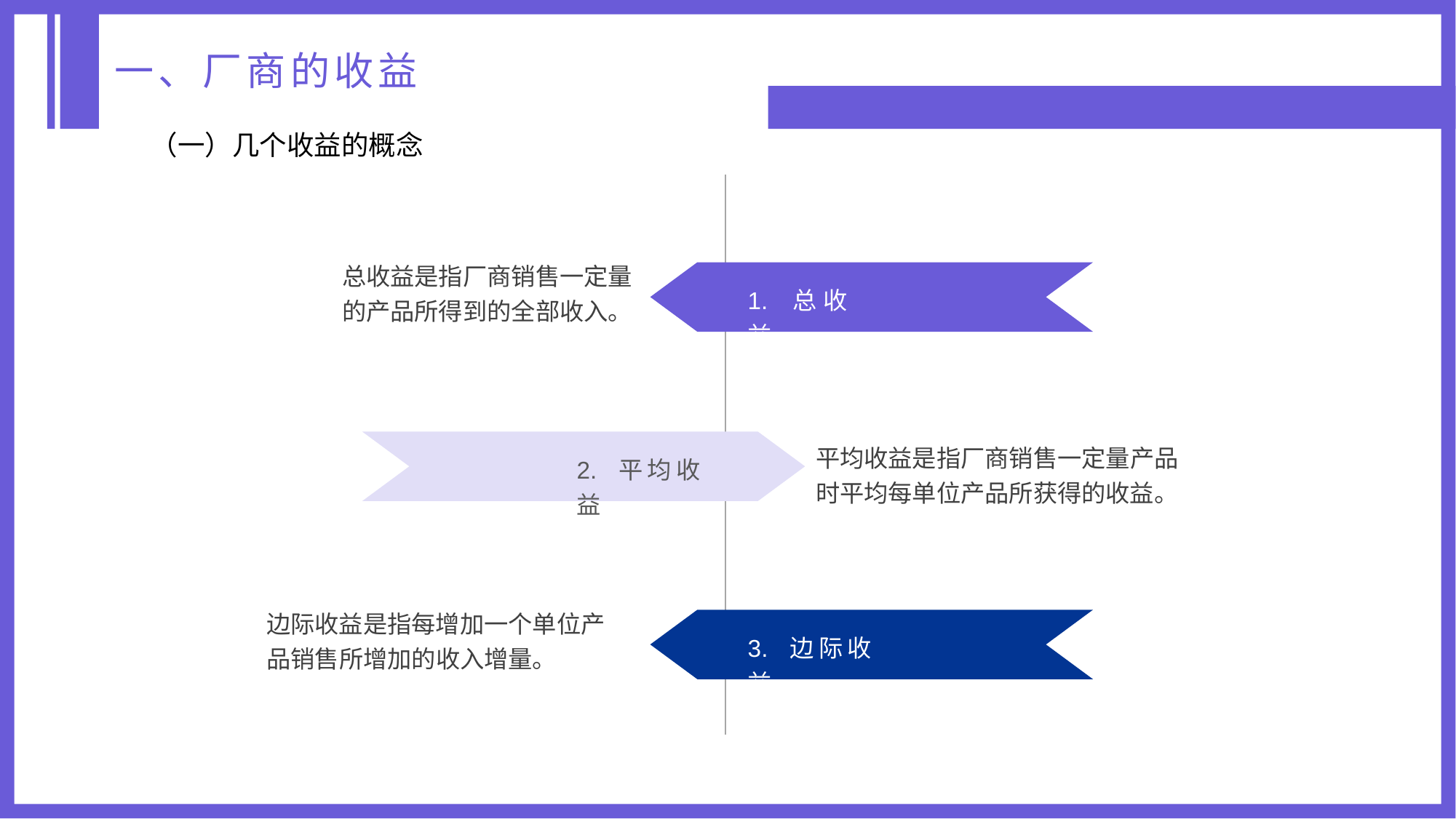

一、厂商的收益
（一）几个收益的概念
总收益是指厂商销售一定量的产品所得到的全部收入。

1. 总收益
平均收益是指厂商销售一定量产品时平均每单位产品所获得的收益。

2. 平均收益
边际收益是指每增加一个单位产品销售所增加的收入增量。

3. 边际收益